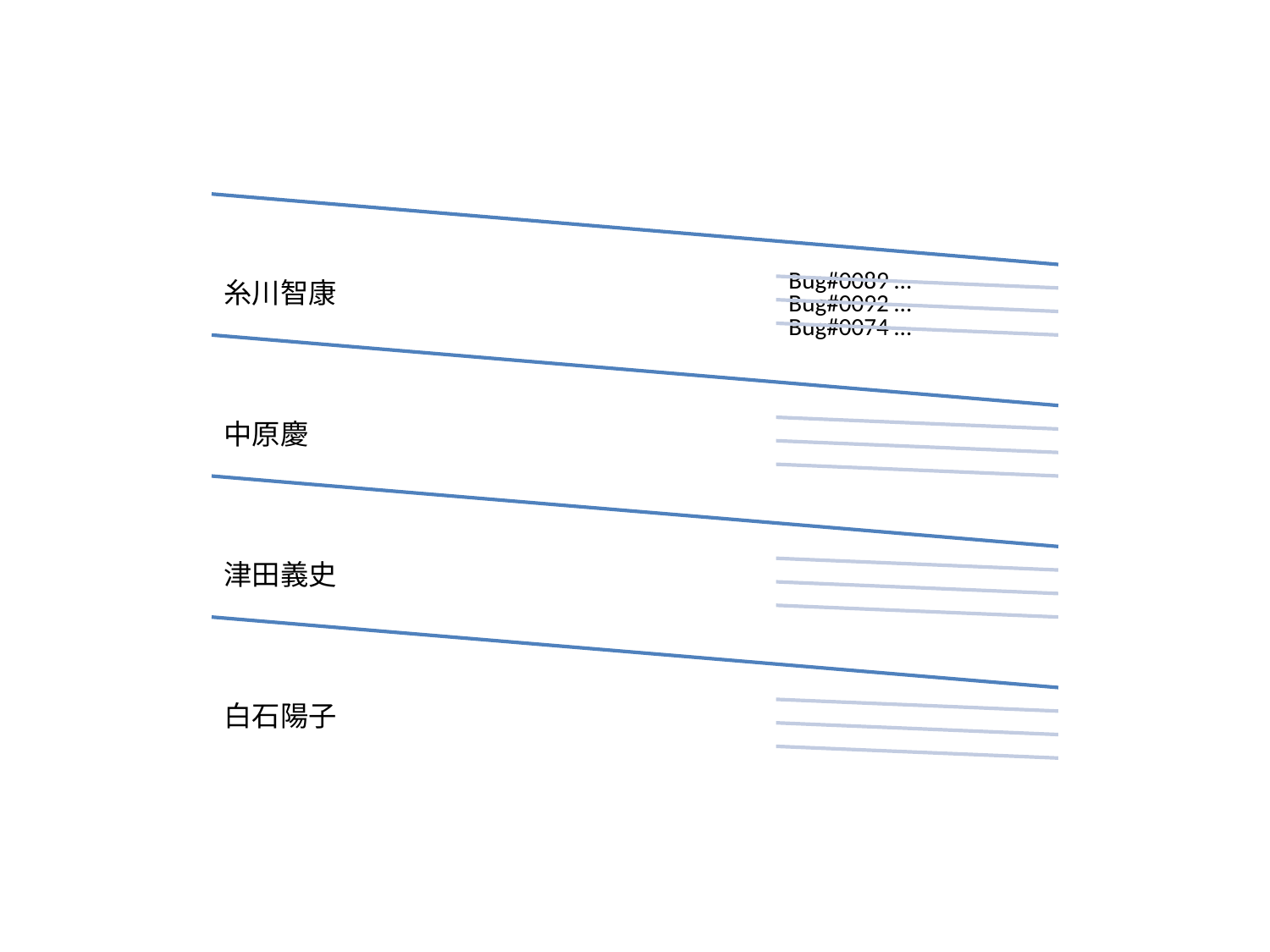

津田義史
糸川智康
Bug#0089 …
白石陽子
中原慶
Bug#0092 …
Bug#0074 …